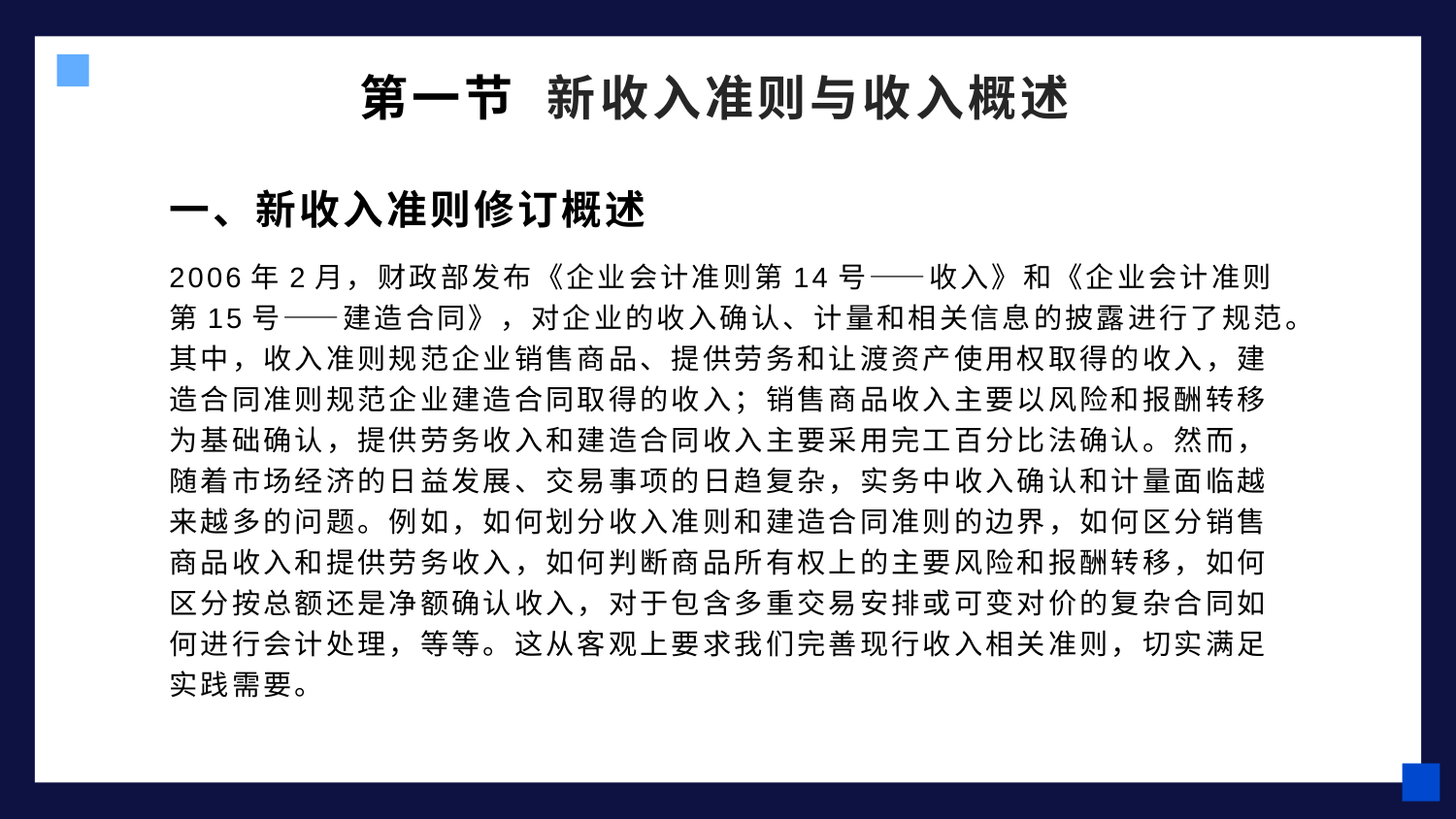

# 第一节  新收入准则与收入概述
一、新收入准则修订概述
2006年2月，财政部发布《企业会计准则第14号——收入》和《企业会计准则第15号——建造合同》，对企业的收入确认、计量和相关信息的披露进行了规范。其中，收入准则规范企业销售商品、提供劳务和让渡资产使用权取得的收入，建造合同准则规范企业建造合同取得的收入；销售商品收入主要以风险和报酬转移为基础确认，提供劳务收入和建造合同收入主要采用完工百分比法确认。然而，随着市场经济的日益发展、交易事项的日趋复杂，实务中收入确认和计量面临越来越多的问题。例如，如何划分收入准则和建造合同准则的边界，如何区分销售商品收入和提供劳务收入，如何判断商品所有权上的主要风险和报酬转移，如何区分按总额还是净额确认收入，对于包含多重交易安排或可变对价的复杂合同如何进行会计处理，等等。这从客观上要求我们完善现行收入相关准则，切实满足实践需要。